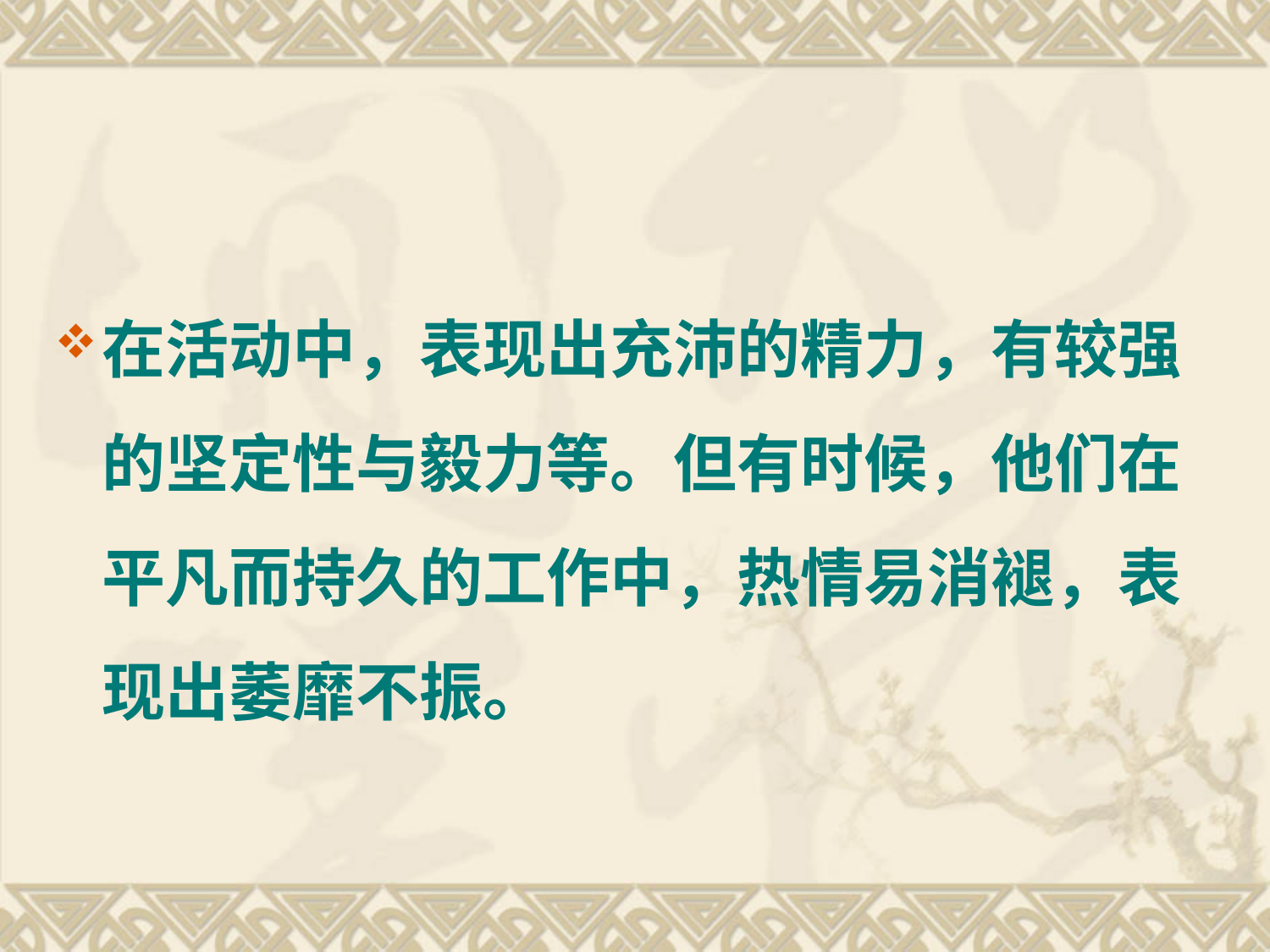

#
在活动中，表现出充沛的精力，有较强的坚定性与毅力等。但有时候，他们在平凡而持久的工作中，热情易消褪，表现出萎靡不振。